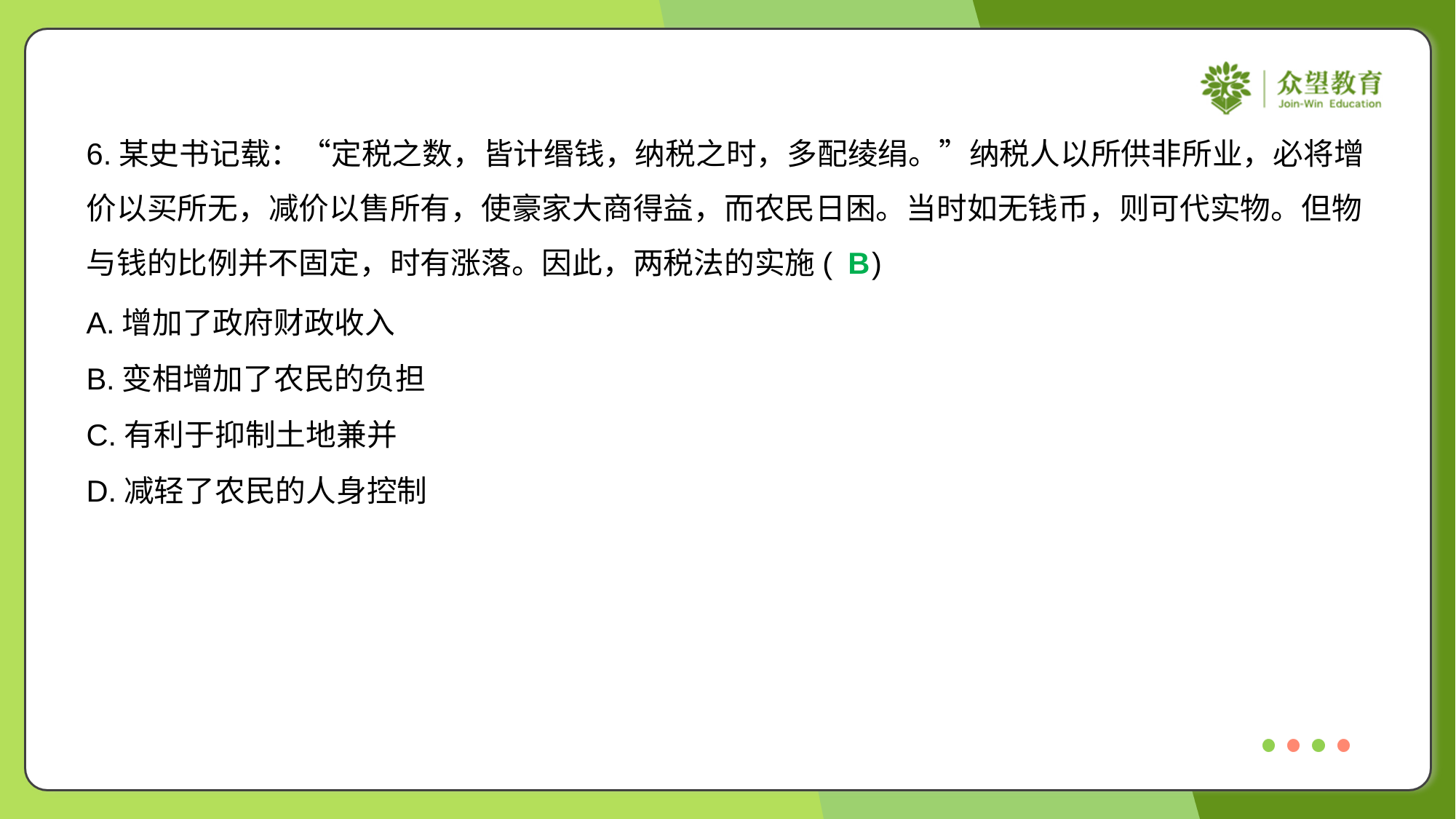

6.某史书记载：“定税之数，皆计缗钱，纳税之时，多配绫绢。”纳税人以所供非所业，必将增
价以买所无，减价以售所有，使豪家大商得益，而农民日困。当时如无钱币，则可代实物。但物
与钱的比例并不固定，时有涨落。因此，两税法的实施(     )
B
A.增加了政府财政收入
B.变相增加了农民的负担
C.有利于抑制土地兼并
D.减轻了农民的人身控制